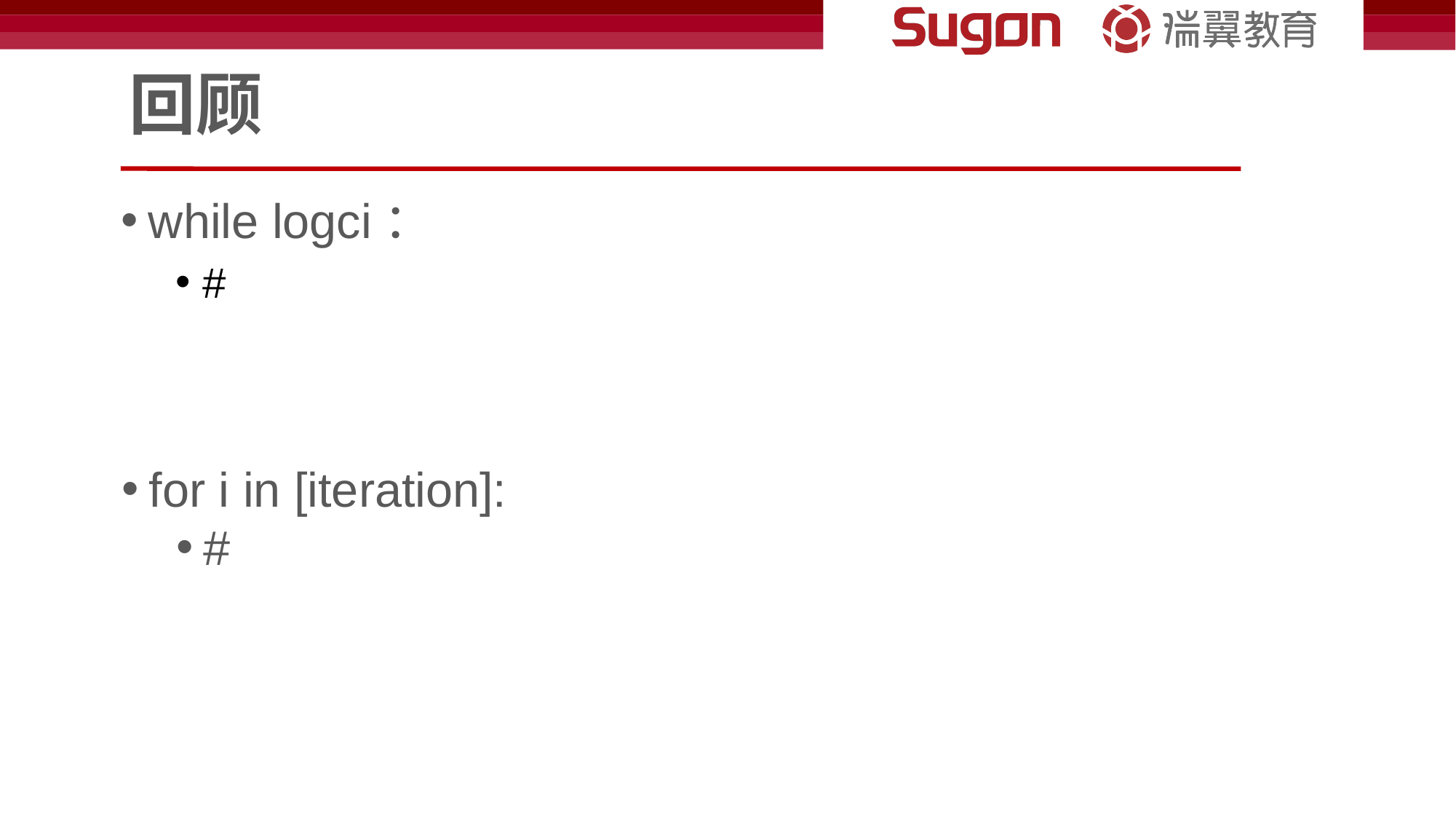

# 回顾
while logci：
#

for i in [iteration]:
#